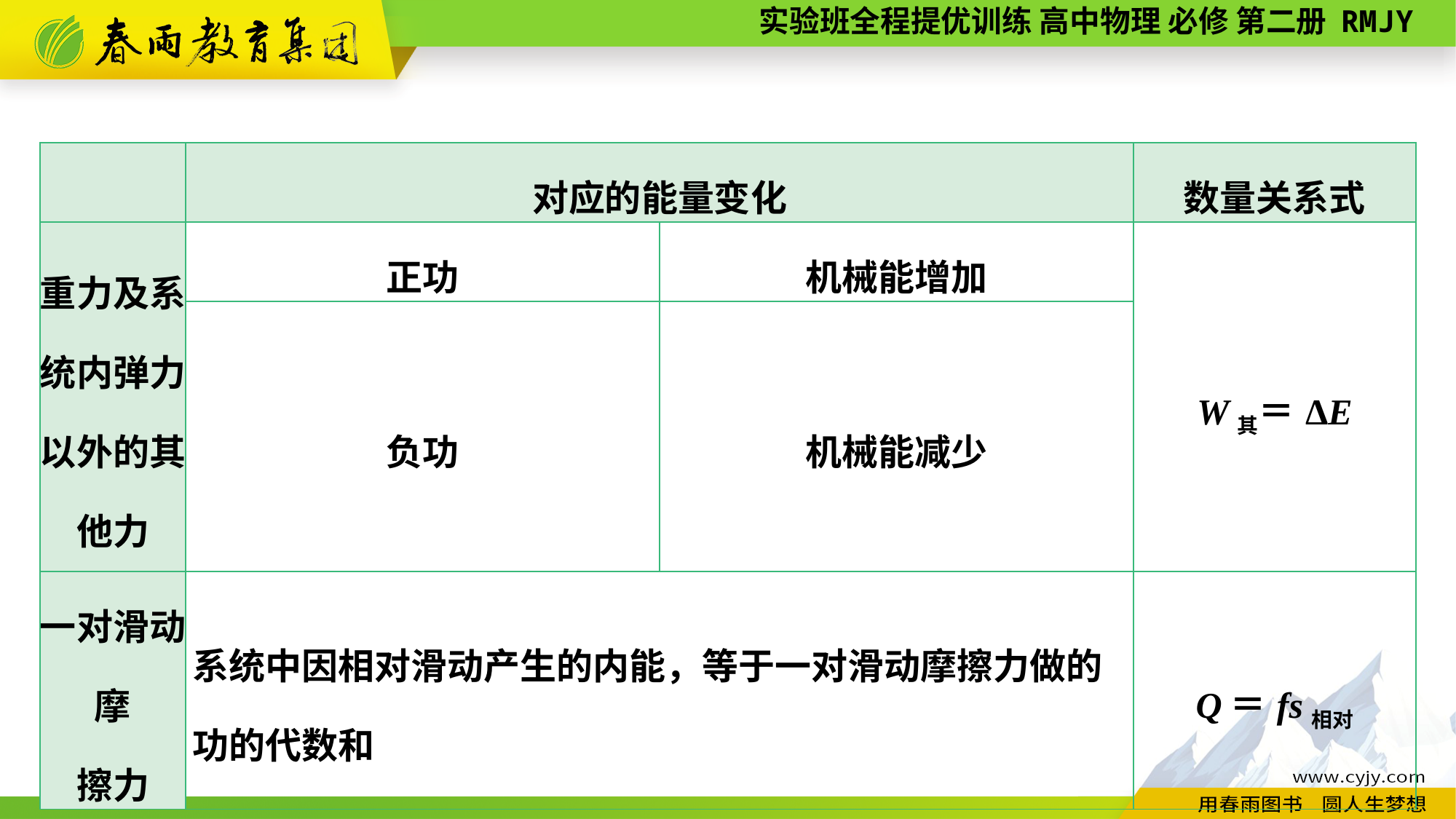

|  | 对应的能量变化 |  | 数量关系式 |
| --- | --- | --- | --- |
| 重力及系统内弹力以外的其他力 | 正功 | 机械能增加 | W其＝ΔE |
|  | 负功 | 机械能减少 |  |
| 一对滑动摩 擦力 | 系统中因相对滑动产生的内能，等于一对滑动摩擦力做的功的代数和 |  | Q＝fs相对 |